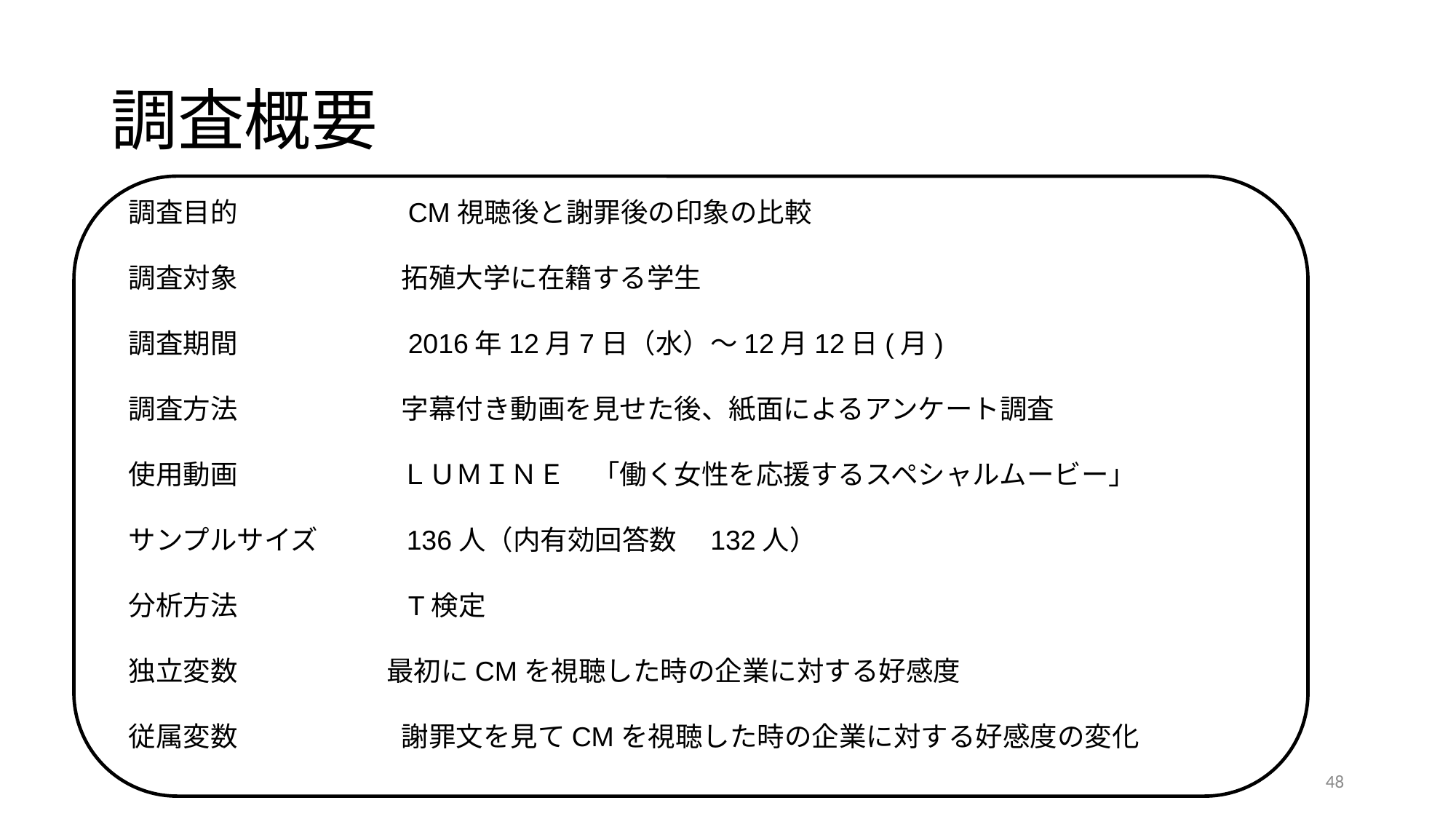

# 調査概要

調査目的　　　　　　CM視聴後と謝罪後の印象の比較

調査対象　　　　　　拓殖大学に在籍する学生

調査期間　　　　　　2016年12月7日（水）～12月12日(月)

調査方法　　　　　　字幕付き動画を見せた後、紙面によるアンケート調査

使用動画　　　　　　ＬＵＭＩＮＥ　「働く女性を応援するスペシャルムービー」

サンプルサイズ　　　136人（内有効回答数　132人）

分析方法　　　　　　T検定

独立変数　　　　　  最初にCMを視聴した時の企業に対する好感度

従属変数　　　　　　謝罪文を見てCMを視聴した時の企業に対する好感度の変化
48